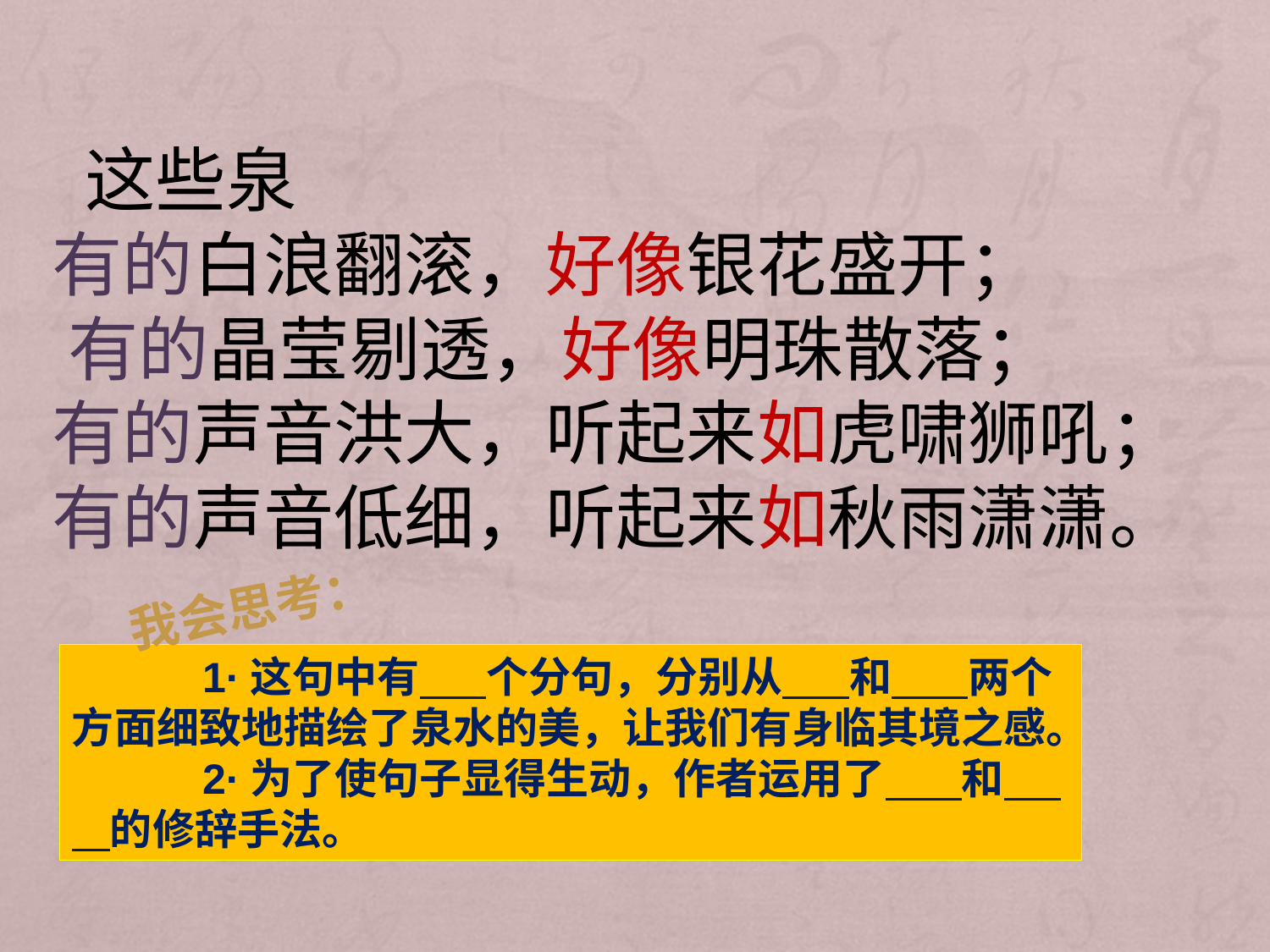

这些泉
有的白浪翻滚，好像银花盛开；          有的晶莹剔透，好像明珠散落；
有的声音洪大，听起来如虎啸狮吼；有的声音低细，听起来如秋雨潇潇。
我会思考：
           1·这句中有       个分句，分别从       和        两个方面细致地描绘了泉水的美，让我们有身临其境之感。
           2·为了使句子显得生动，作者运用了        和           的修辞手法。